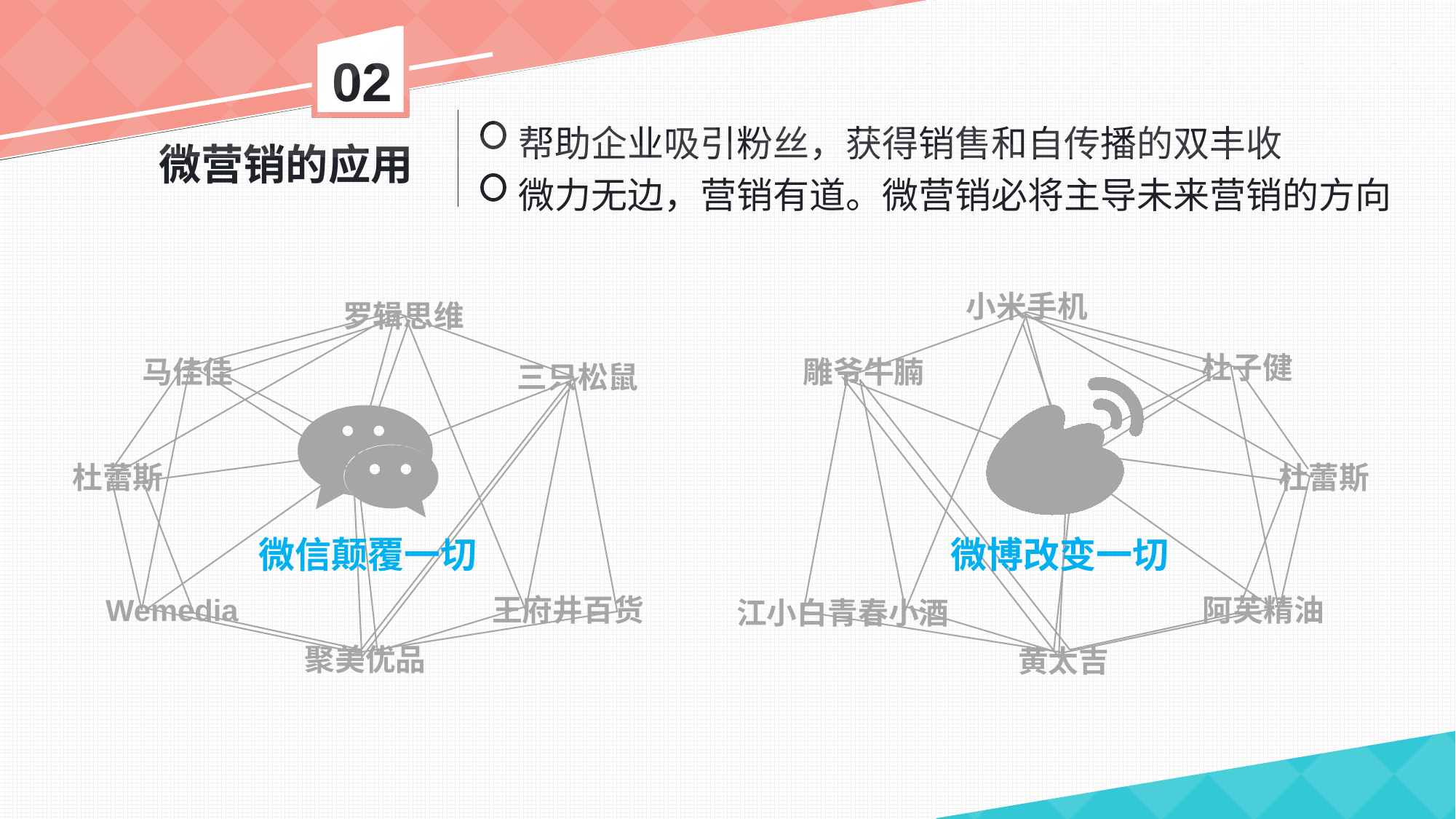

02

02
帮助企业吸引粉丝，获得销售和自传播的双丰收
微力无边，营销有道。微营销必将主导未来营销的方向

微营销的应用

小米手机
罗辑思维

杜子健
马佳佳
雕爷牛腩
三只松鼠

杜蕾斯
杜蕾斯
微信颠覆一切
微博改变一切
王府井百货
阿芙精油
Wemedia
江小白青春小酒
聚美优品
黄太吉